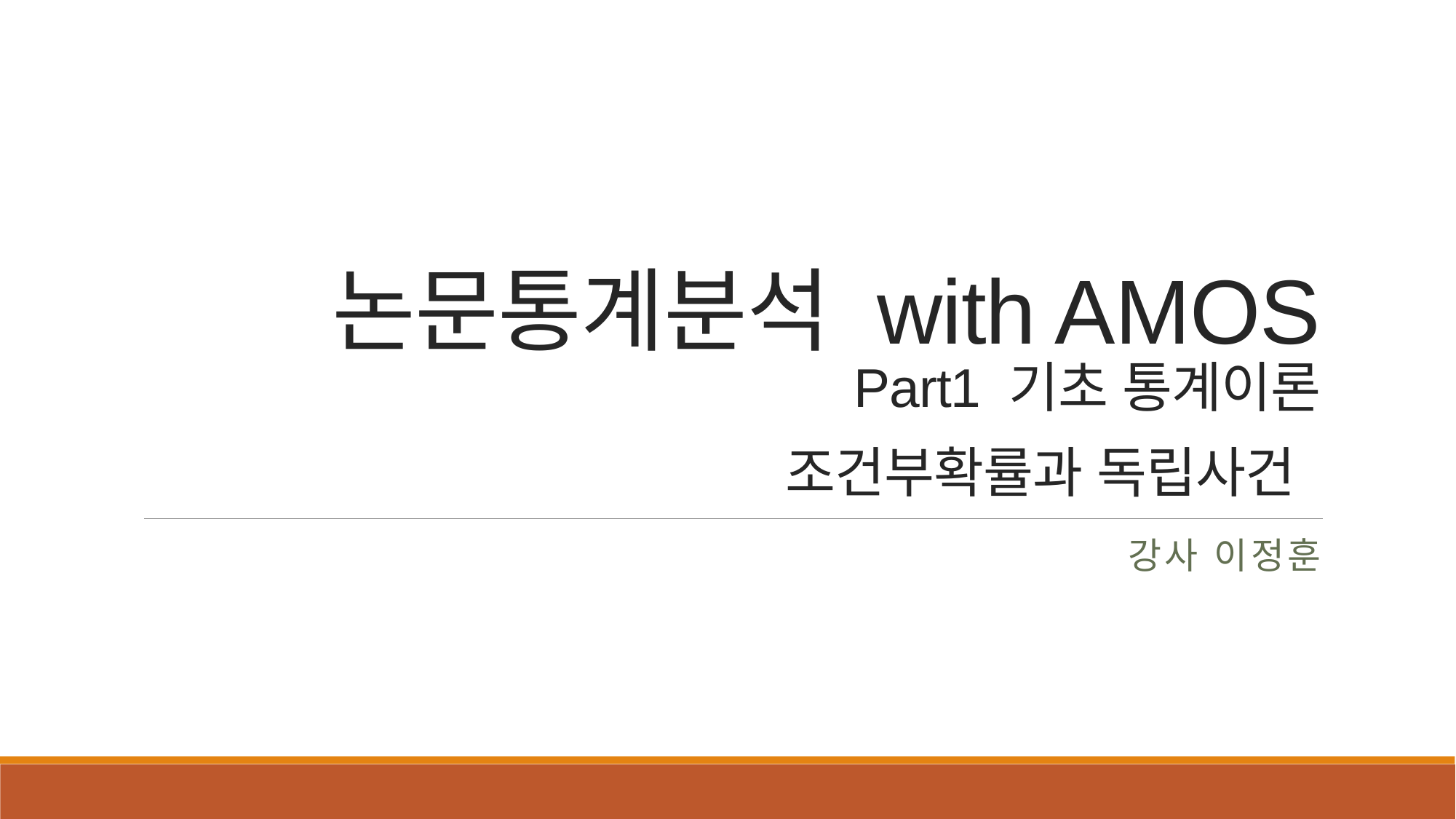

# 논문통계분석 with AMOS Part1 기초 통계이론 조건부확률과 독립사건
 강사 이정훈